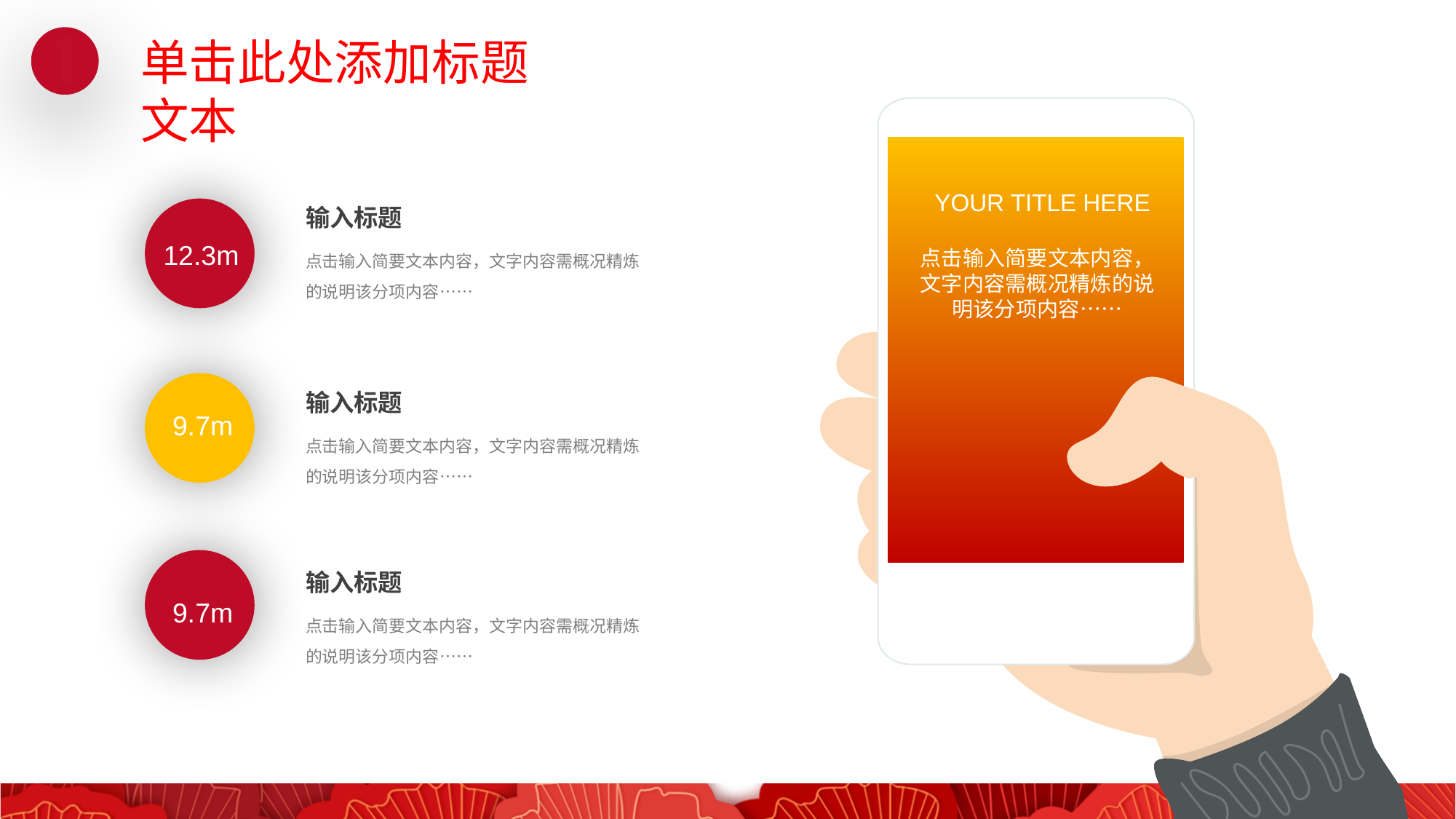

1
单击此处添加标题文本

YOUR TITLE HERE
点击输入简要文本内容，文字内容需概况精炼的说明该分项内容……
输入标题

12.3m
点击输入简要文本内容，文字内容需概况精炼的说明该分项内容……

输入标题

9.7m
点击输入简要文本内容，文字内容需概况精炼的说明该分项内容……

输入标题

9.7m
点击输入简要文本内容，文字内容需概况精炼的说明该分项内容……